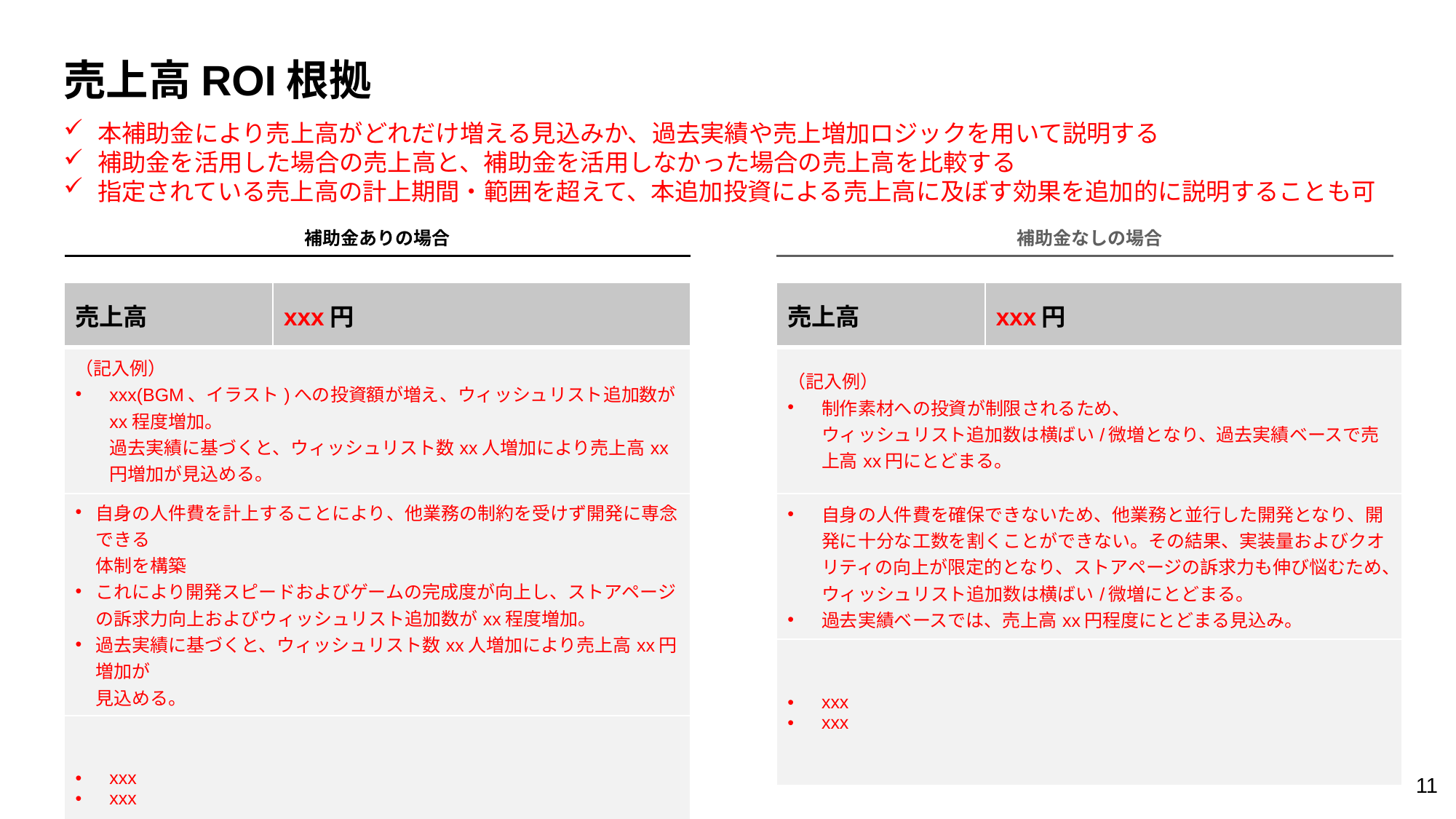

# 売上高ROI根拠
本補助金により売上高がどれだけ増える見込みか、過去実績や売上増加ロジックを用いて説明する
補助金を活用した場合の売上高と、補助金を活用しなかった場合の売上高を比較する
指定されている売上高の計上期間・範囲を超えて、本追加投資による売上高に及ぼす効果を追加的に説明することも可

補助金ありの場合
補助金なしの場合
| 売上高 | xxx円 |
| --- | --- |
| （記入例） xxx(BGM、イラスト)への投資額が増え、ウィッシュリスト追加数がxx程度増加。 過去実績に基づくと、ウィッシュリスト数xx人増加により売上高xx円増加が見込める。 |  |
| 自身の人件費を計上することにより、他業務の制約を受けず開発に専念できる 体制を構築 これにより開発スピードおよびゲームの完成度が向上し、ストアページの訴求力向上およびウィッシュリスト追加数がxx程度増加。 過去実績に基づくと、ウィッシュリスト数xx人増加により売上高xx円増加が 見込める。 |  |
| xxx xxx |  |
| 売上高 | xxx円 |
| --- | --- |
| （記入例） 制作素材への投資が制限されるため、 ウィッシュリスト追加数は横ばい/微増となり、過去実績ベースで売上高xx円にとどまる。 |  |
| 自身の人件費を確保できないため、他業務と並行した開発となり、開発に十分な工数を割くことができない。その結果、実装量およびクオリティの向上が限定的となり、ストアページの訴求力も伸び悩むため、ウィッシュリスト追加数は横ばい/微増にとどまる。 過去実績ベースでは、売上高xx円程度にとどまる見込み。 |  |
| xxx xxx |  |
11